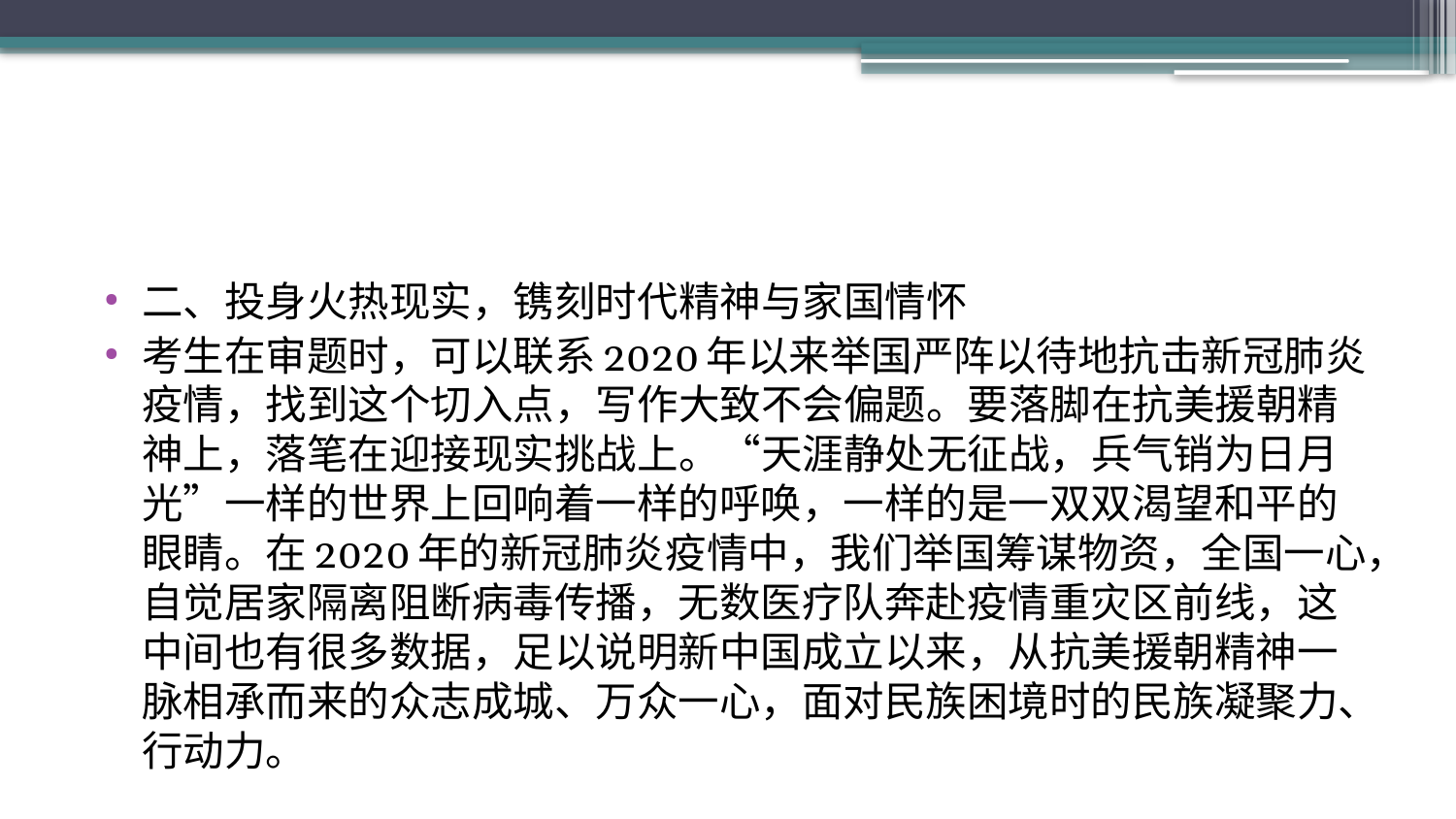

#
二、投身火热现实，镌刻时代精神与家国情怀
考生在审题时，可以联系2020年以来举国严阵以待地抗击新冠肺炎疫情，找到这个切入点，写作大致不会偏题。要落脚在抗美援朝精神上，落笔在迎接现实挑战上。“天涯静处无征战，兵气销为日月光”一样的世界上回响着一样的呼唤，一样的是一双双渴望和平的眼睛。在2020年的新冠肺炎疫情中，我们举国筹谋物资，全国一心，自觉居家隔离阻断病毒传播，无数医疗队奔赴疫情重灾区前线，这中间也有很多数据，足以说明新中国成立以来，从抗美援朝精神一脉相承而来的众志成城、万众一心，面对民族困境时的民族凝聚力、行动力。